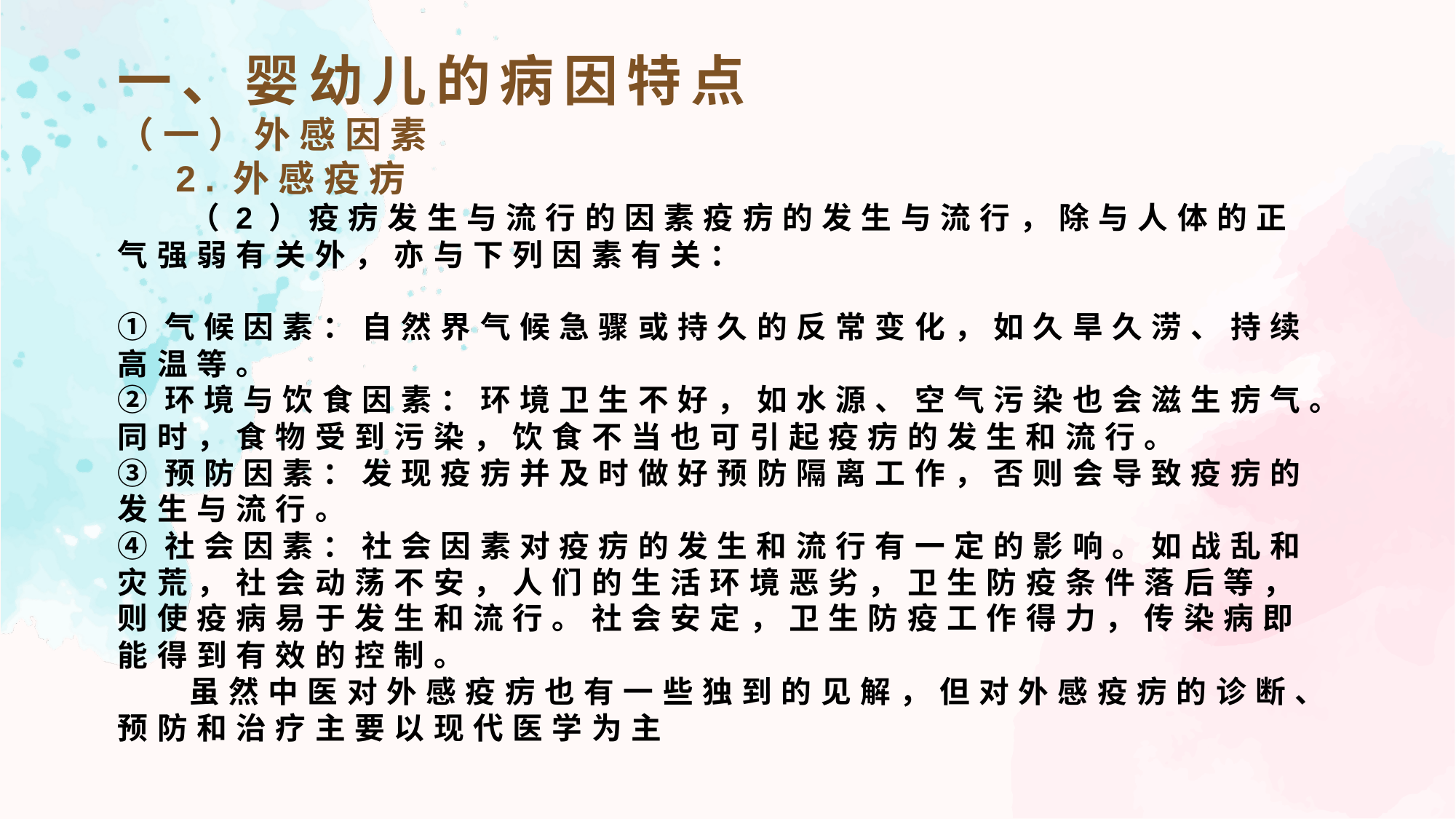

一、婴幼儿的病因特点
（一）外感因素
   2.外感疫疠
    （2）疫疠发生与流行的因素疫疠的发生与流行，除与人体的正气强弱有关外，亦与下列因素有关：

①气候因素：自然界气候急骤或持久的反常变化，如久旱久涝、持续高温等。
②环境与饮食因素：环境卫生不好，如水源、空气污染也会滋生疠气。同时，食物受到污染，饮食不当也可引起疫疠的发生和流行。
③预防因素：发现疫疠并及时做好预防隔离工作，否则会导致疫疠的发生与流行。
④社会因素：社会因素对疫疠的发生和流行有一定的影响。如战乱和灾荒，社会动荡不安，人们的生活环境恶劣，卫生防疫条件落后等，则使疫病易于发生和流行。社会安定，卫生防疫工作得力，传染病即能得到有效的控制。
    虽然中医对外感疫疠也有一些独到的见解，但对外感疫疠的诊断、预防和治疗主要以现代医学为主